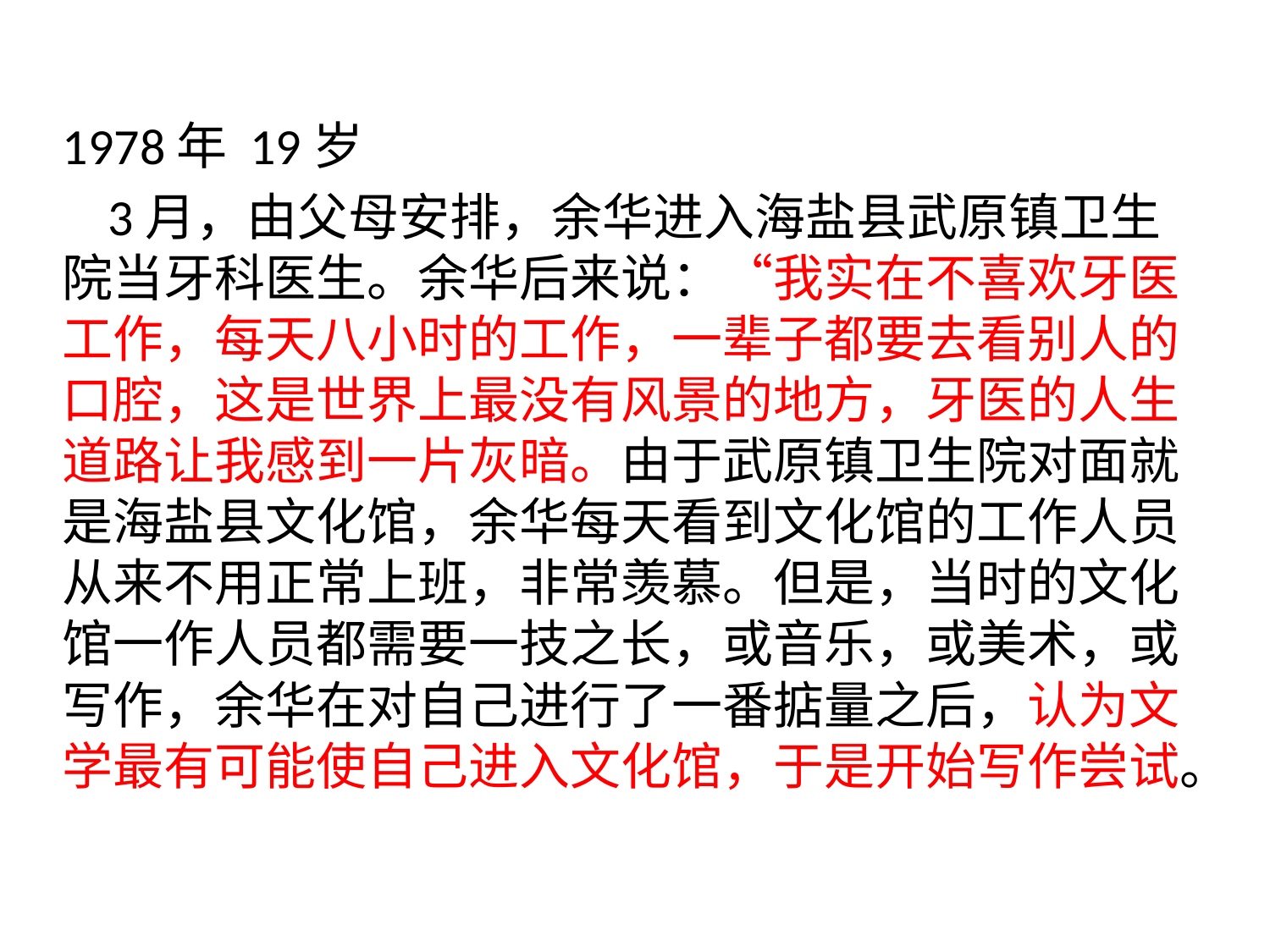

1978年 19岁
    3月，由父母安排，余华进入海盐县武原镇卫生院当牙科医生。余华后来说：“我实在不喜欢牙医工作，每天八小时的工作，一辈子都要去看别人的口腔，这是世界上最没有风景的地方，牙医的人生道路让我感到一片灰暗。由于武原镇卫生院对面就是海盐县文化馆，余华每天看到文化馆的工作人员从来不用正常上班，非常羡慕。但是，当时的文化馆一作人员都需要一技之长，或音乐，或美术，或写作，余华在对自己进行了一番掂量之后，认为文学最有可能使自己进入文化馆，于是开始写作尝试。